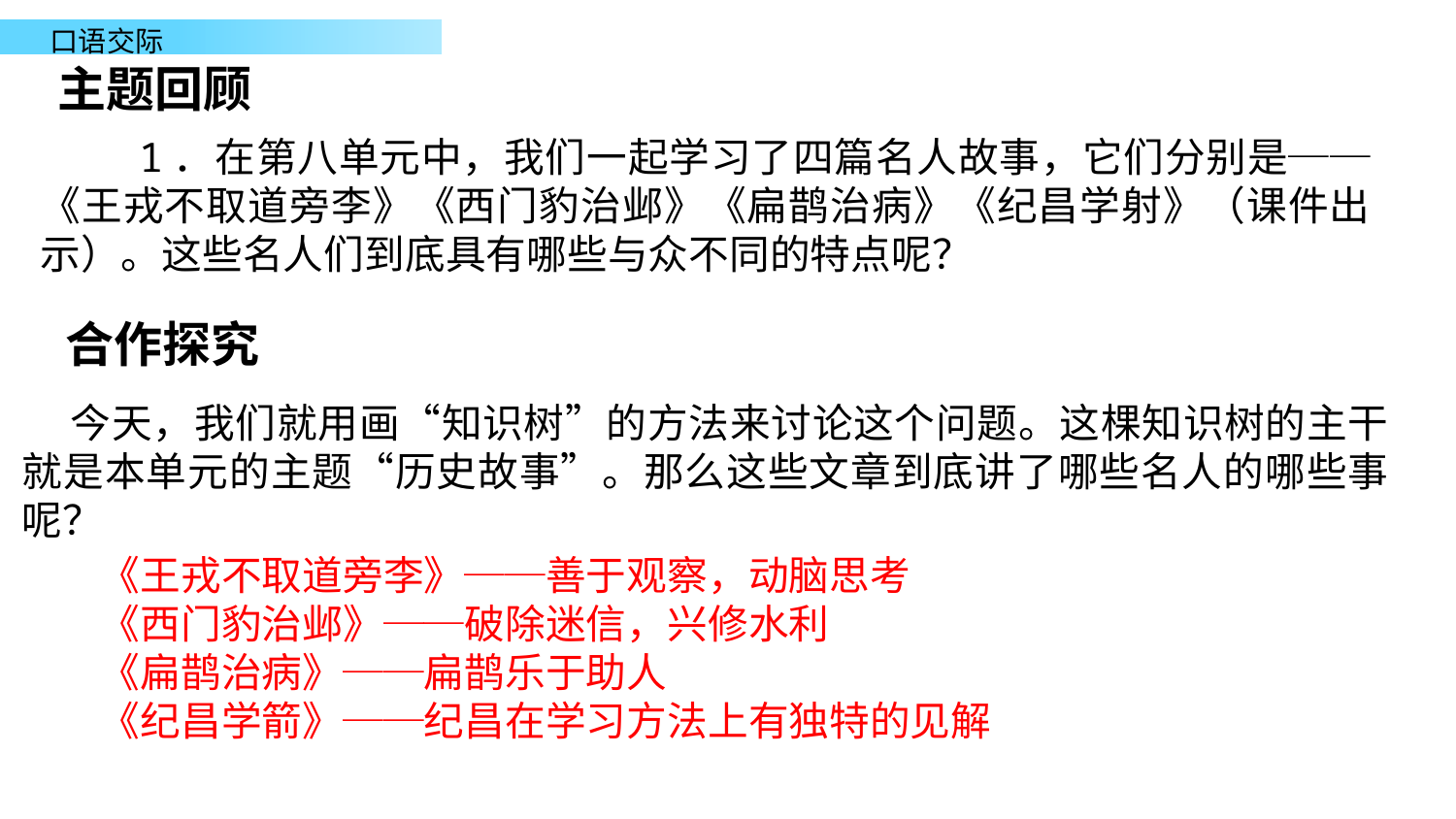

主题回顾
  1．在第八单元中，我们一起学习了四篇名人故事，它们分别是──《王戎不取道旁李》《西门豹治邺》《扁鹊治病》《纪昌学射》（课件出示）。这些名人们到底具有哪些与众不同的特点呢？
合作探究
今天，我们就用画“知识树”的方法来讨论这个问题。这棵知识树的主干就是本单元的主题“历史故事”。那么这些文章到底讲了哪些名人的哪些事呢？
《王戎不取道旁李》──善于观察，动脑思考
《西门豹治邺》──破除迷信，兴修水利
《扁鹊治病》──扁鹊乐于助人
《纪昌学箭》──纪昌在学习方法上有独特的见解